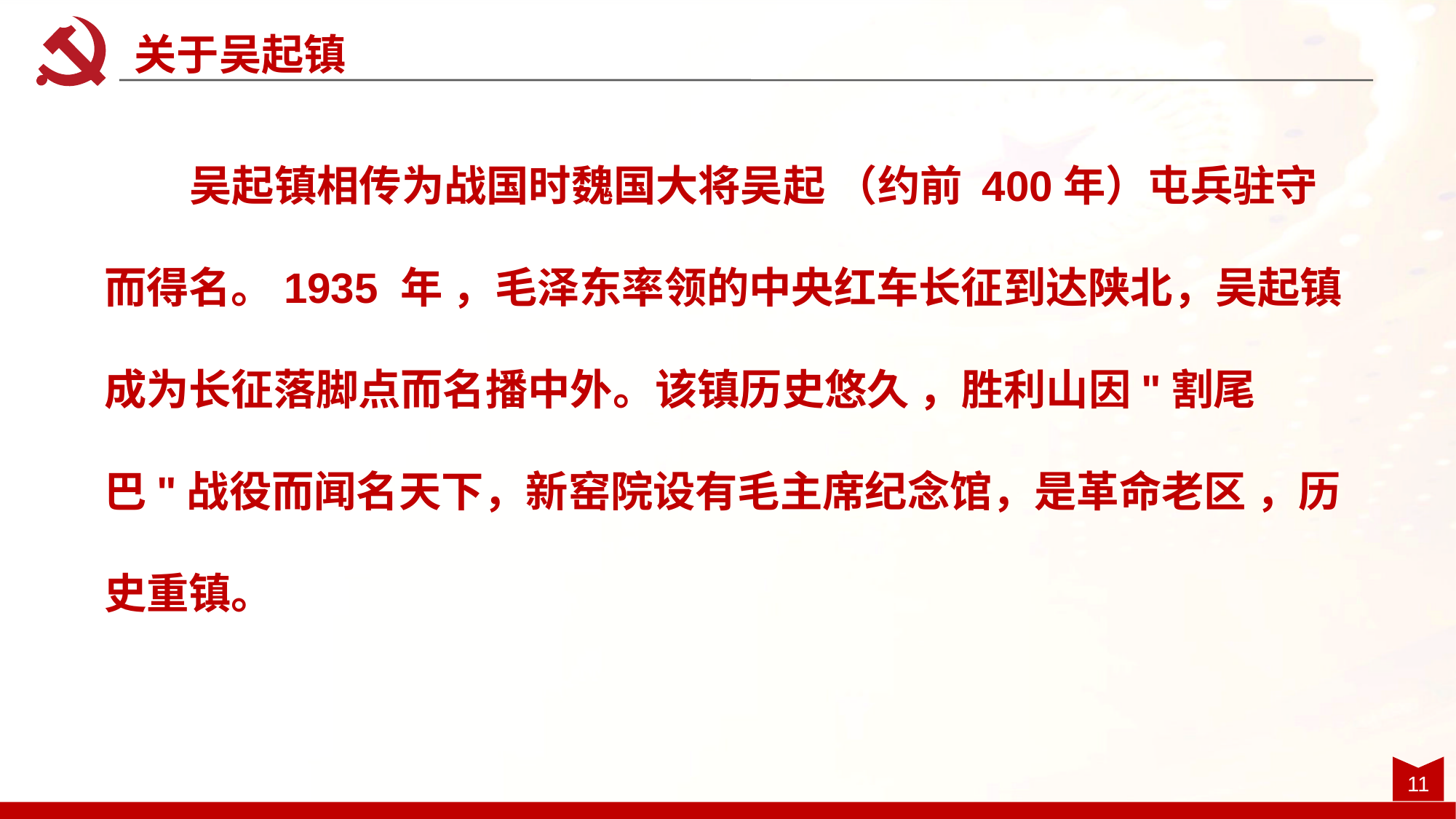

关于吴起镇

吴起镇相传为战国时魏国大将吴起 （约前 400年）屯兵驻守而得名。1935 年 ，毛泽东率领的中央红车长征到达陕北，吴起镇成为长征落脚点而名播中外。该镇历史悠久 ，胜利山因"割尾巴"战役而闻名天下，新窑院设有毛主席纪念馆，是革命老区 ，历史重镇。